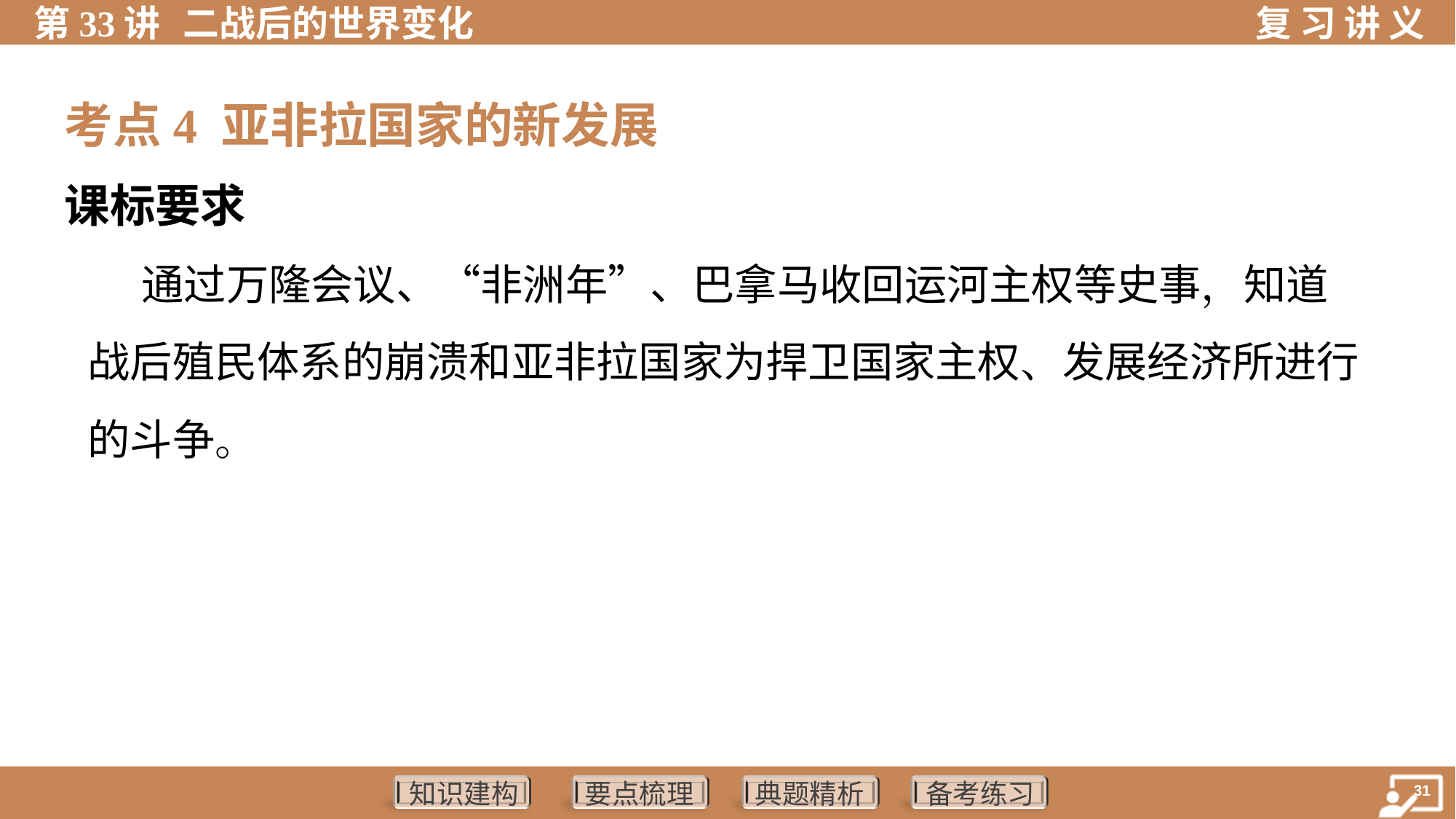

考点4 亚非拉国家的新发展
课标要求
    通过万隆会议、“非洲年”、巴拿马收回运河主权等史事，知道
战后殖民体系的崩溃和亚非拉国家为捍卫国家主权、发展经济所进行
的斗争。